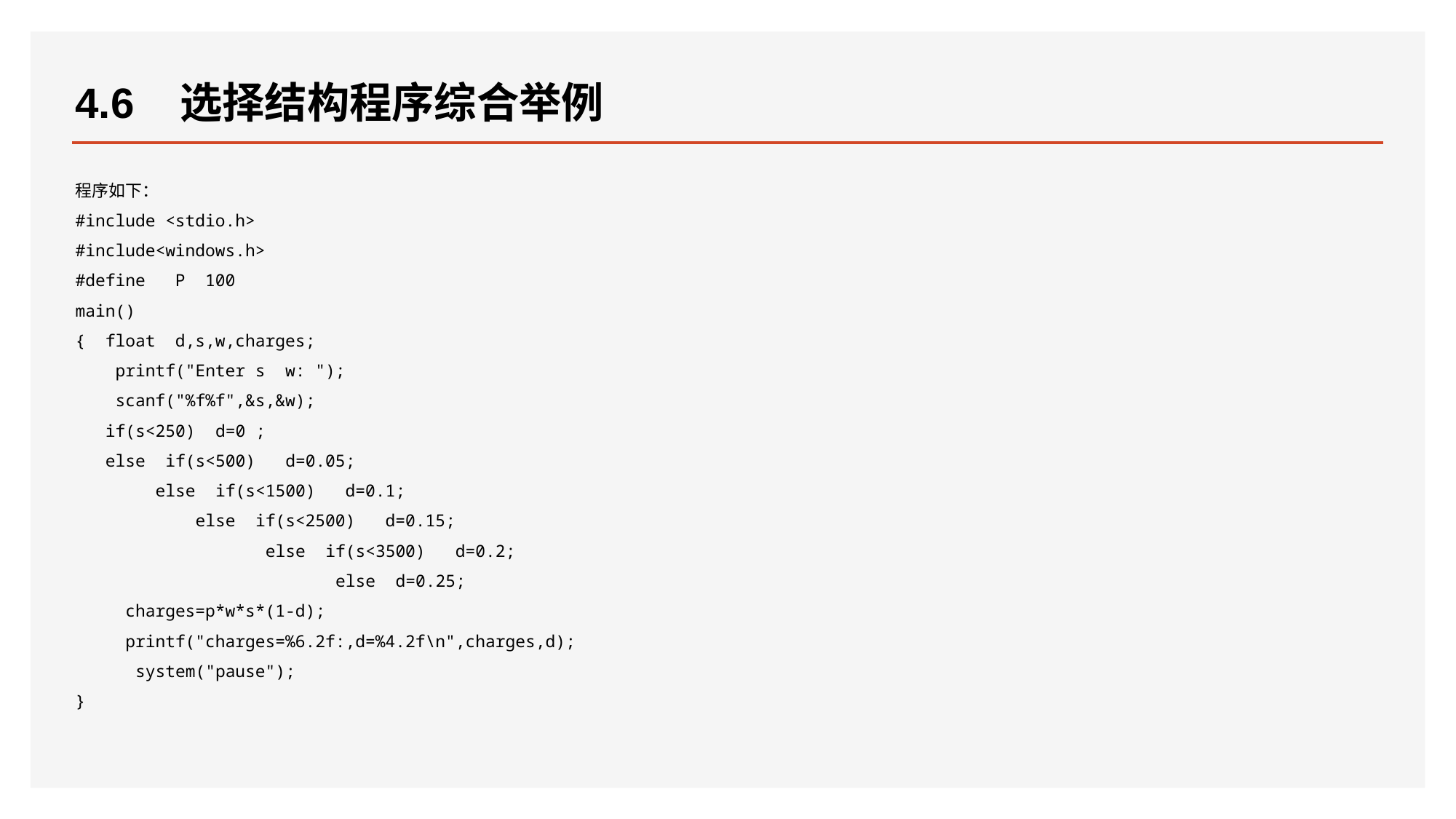

# 4.6   选择结构程序综合举例
程序如下：
#include <stdio.h>
#include<windows.h>
#define   P  100
main()
{  float  d,s,w,charges;
    printf("Enter s  w: ");
    scanf("%f%f",&s,&w);
   if(s<250)  d=0 ;
   else  if(s<500)   d=0.05;
        else  if(s<1500)   d=0.1;
            else  if(s<2500)   d=0.15;
                   else  if(s<3500)   d=0.2;
                          else  d=0.25;
     charges=p*w*s*(1-d);
     printf("charges=%6.2f:,d=%4.2f\n",charges,d);
      system("pause");
}